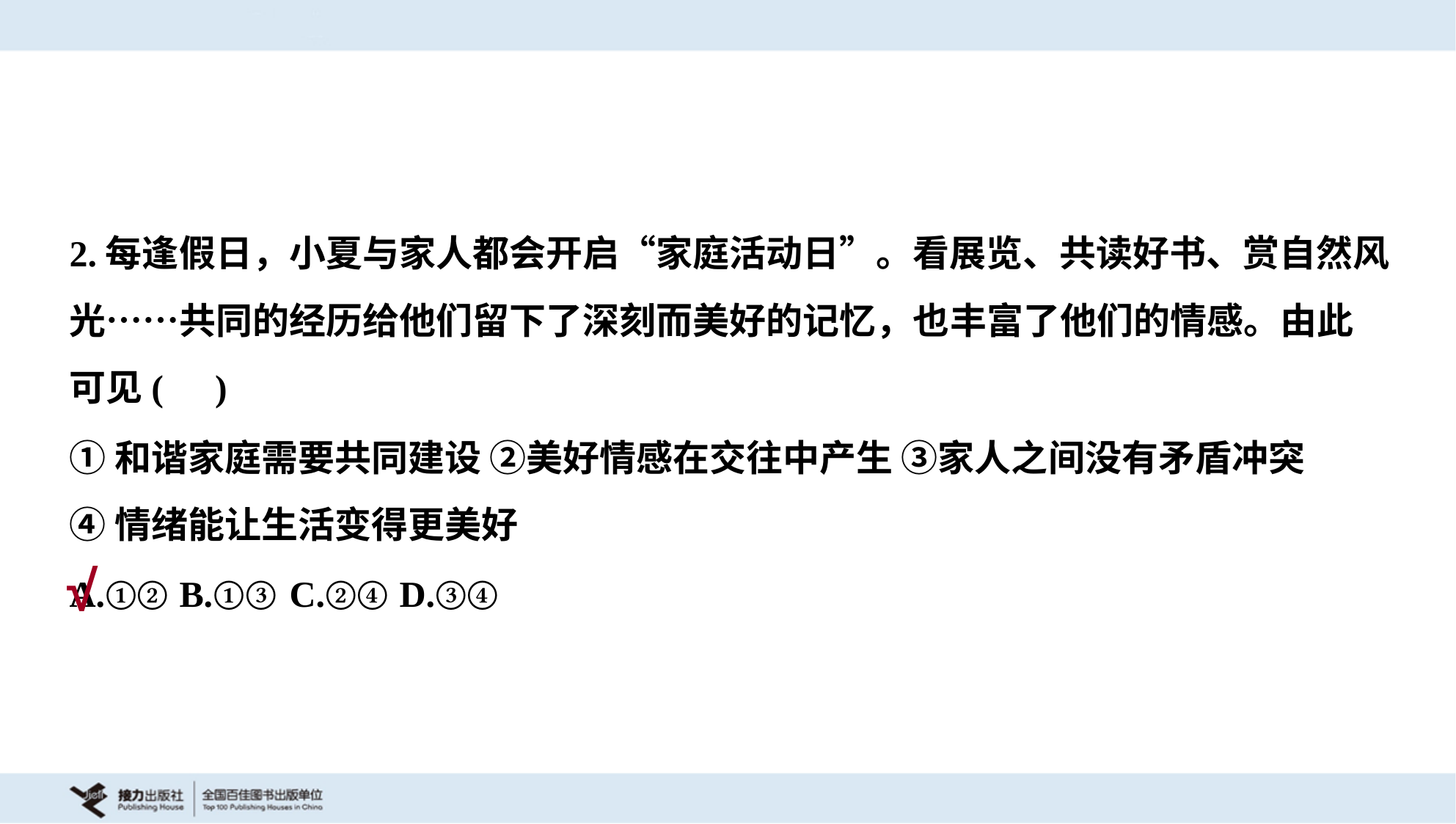

2.每逢假日，小夏与家人都会开启“家庭活动日”。看展览、共读好书、赏自然风
光……共同的经历给他们留下了深刻而美好的记忆，也丰富了他们的情感。由此
可见(     )
①和谐家庭需要共同建设 ②美好情感在交往中产生 ③家人之间没有矛盾冲突
④情绪能让生活变得更美好
A.①②	B.①③	C.②④	D.③④
√